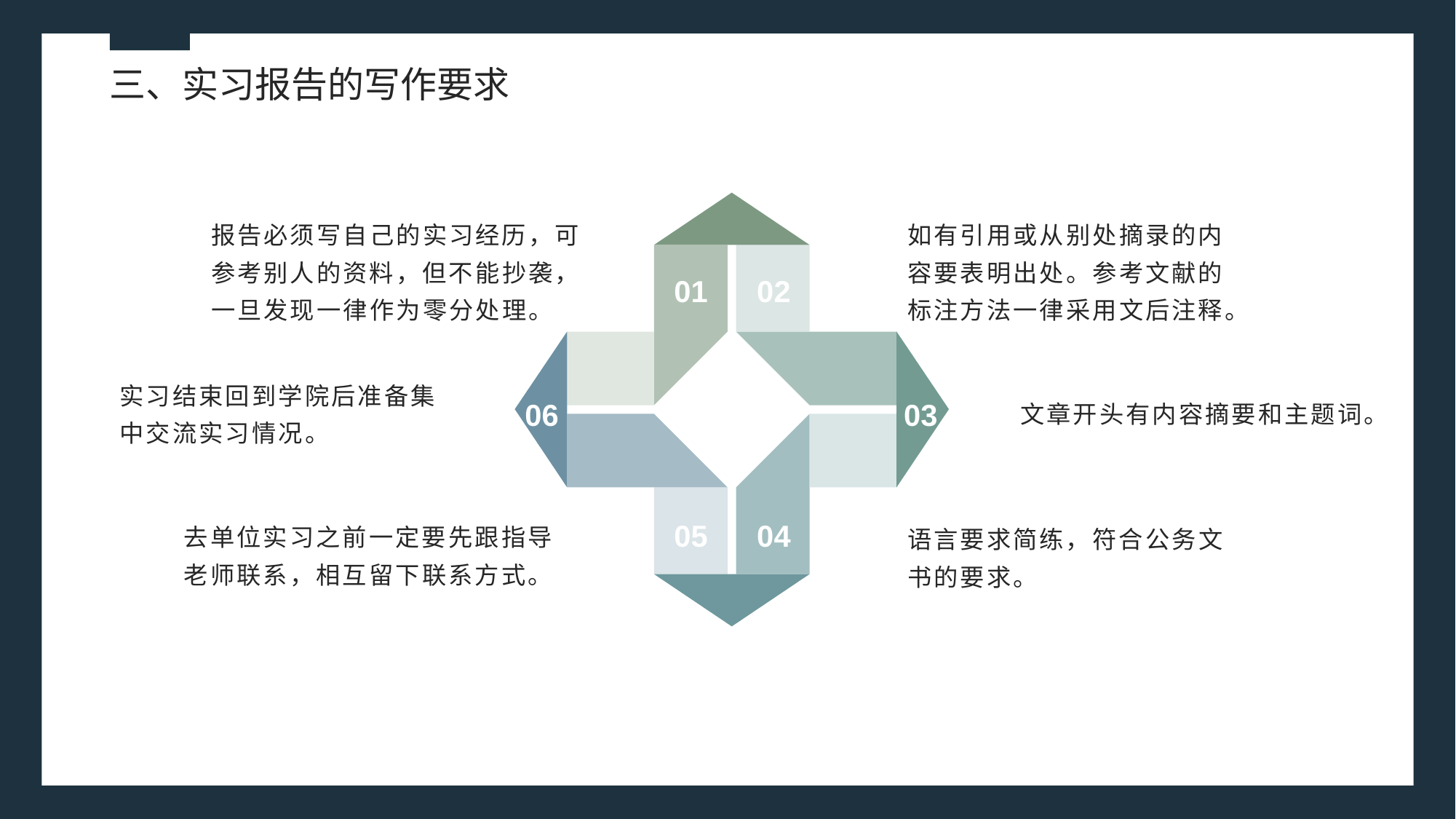

三、实习报告的写作要求

报告必须写自己的实习经历，可参考别人的资料，但不能抄袭，一旦发现一律作为零分处理。
如有引用或从别处摘录的内容要表明出处。参考文献的标注方法一律采用文后注释。

01
02

文章开头有内容摘要和主题词。
实习结束回到学院后准备集中交流实习情况。
06
03

去单位实习之前一定要先跟指导老师联系，相互留下联系方式。

语言要求简练，符合公务文书的要求。
05
04